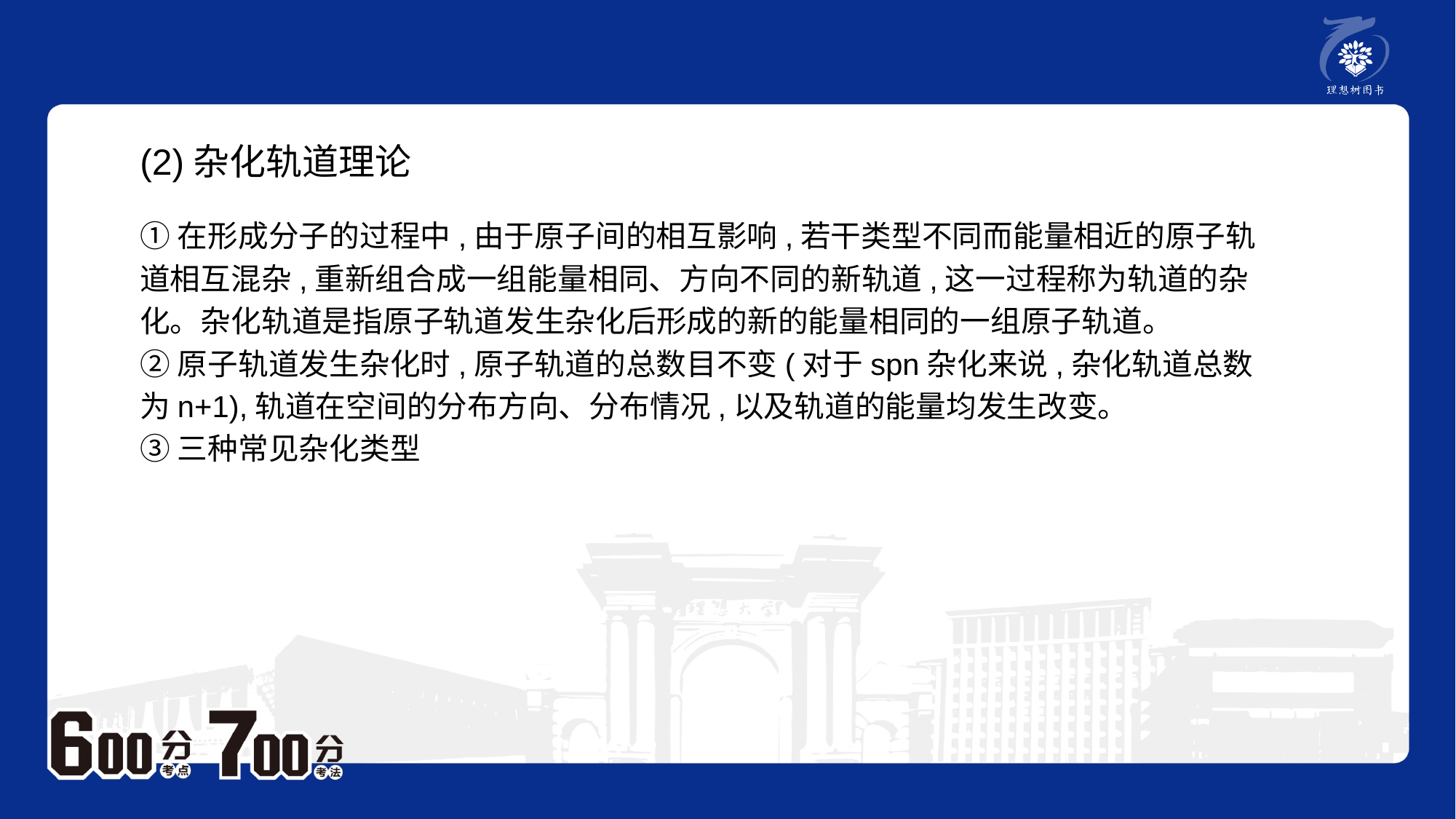

(2)杂化轨道理论
①在形成分子的过程中,由于原子间的相互影响,若干类型不同而能量相近的原子轨道相互混杂,重新组合成一组能量相同、方向不同的新轨道,这一过程称为轨道的杂化。杂化轨道是指原子轨道发生杂化后形成的新的能量相同的一组原子轨道。
②原子轨道发生杂化时,原子轨道的总数目不变(对于spn杂化来说,杂化轨道总数为n+1),轨道在空间的分布方向、分布情况,以及轨道的能量均发生改变。
③三种常见杂化类型